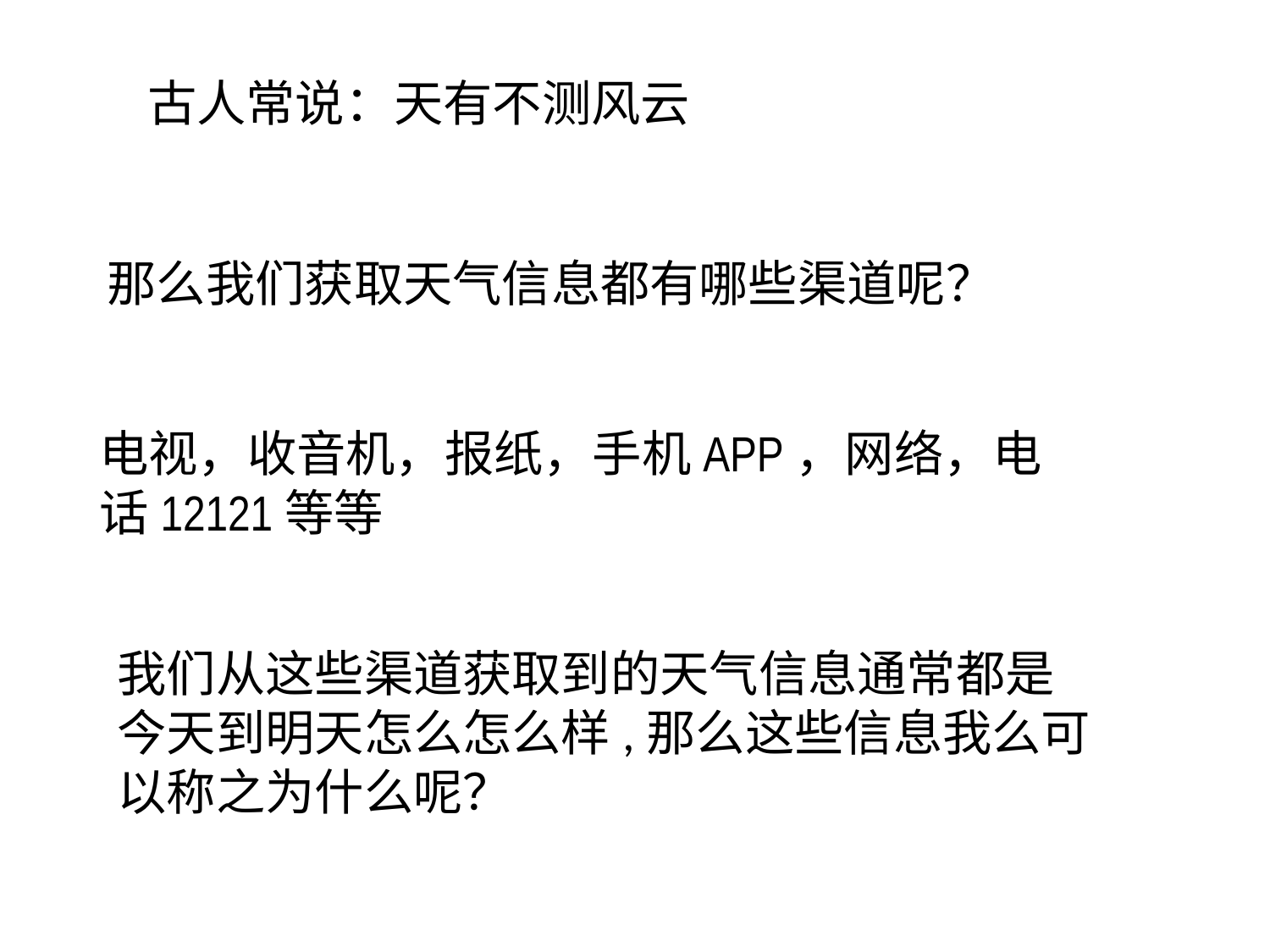

古人常说：天有不测风云
那么我们获取天气信息都有哪些渠道呢？
电视，收音机，报纸，手机APP，网络，电话12121等等
我们从这些渠道获取到的天气信息通常都是今天到明天怎么怎么样,那么这些信息我么可以称之为什么呢？